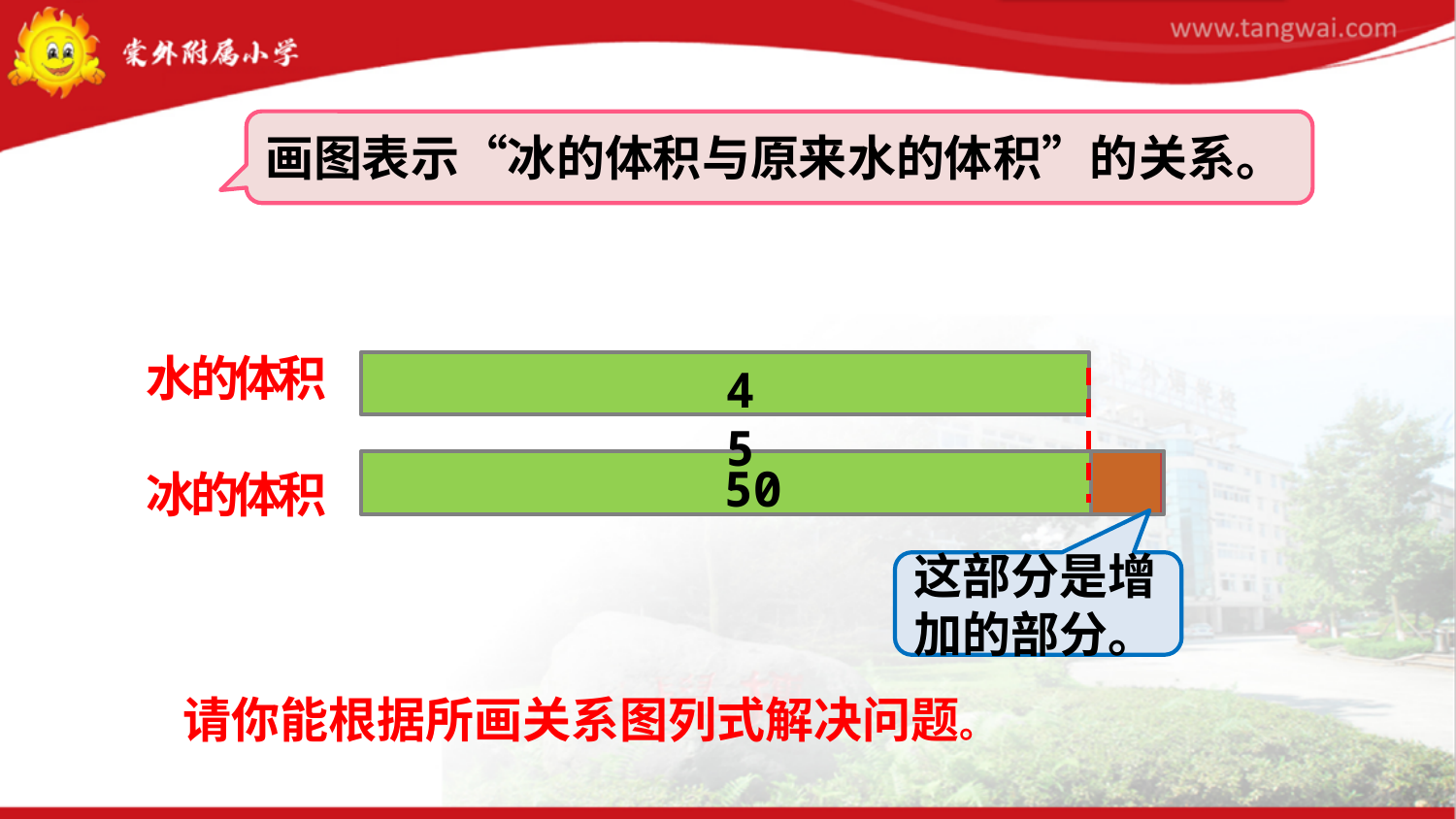

画图表示“冰的体积与原来水的体积”的关系。
水的体积

45
50

冰的体积
这部分是增加的部分。

  请你能根据所画关系图列式解决问题。